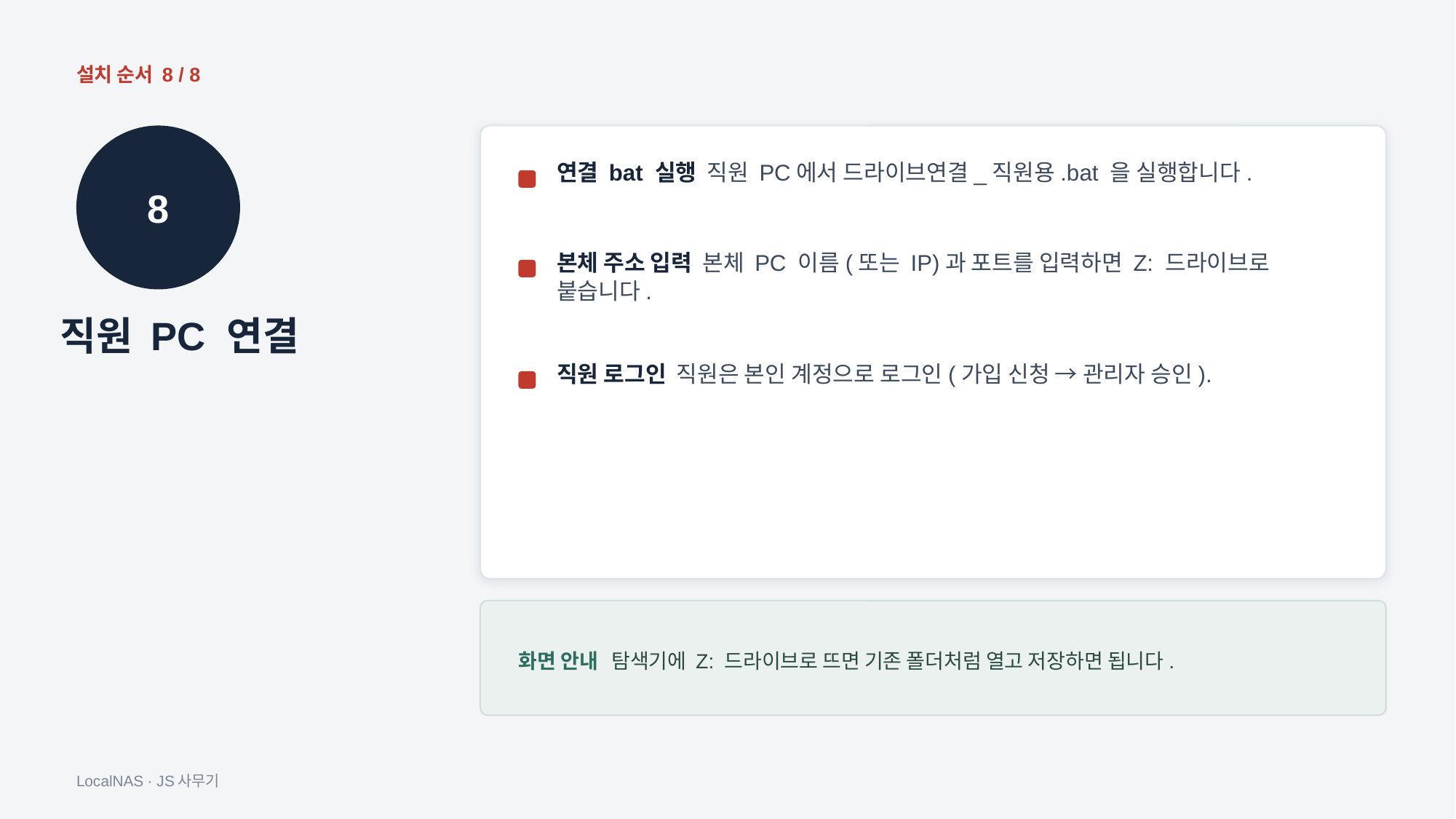

설치 순서 8 / 8

8

연결 bat 실행  직원 PC에서 드라이브연결_직원용.bat 을 실행합니다.

본체 주소 입력  본체 PC 이름(또는 IP)과 포트를 입력하면 Z: 드라이브로 붙습니다.

직원 PC 연결
직원 로그인  직원은 본인 계정으로 로그인(가입 신청 → 관리자 승인).

화면 안내   탐색기에 Z: 드라이브로 뜨면 기존 폴더처럼 열고 저장하면 됩니다.
LocalNAS · JS사무기